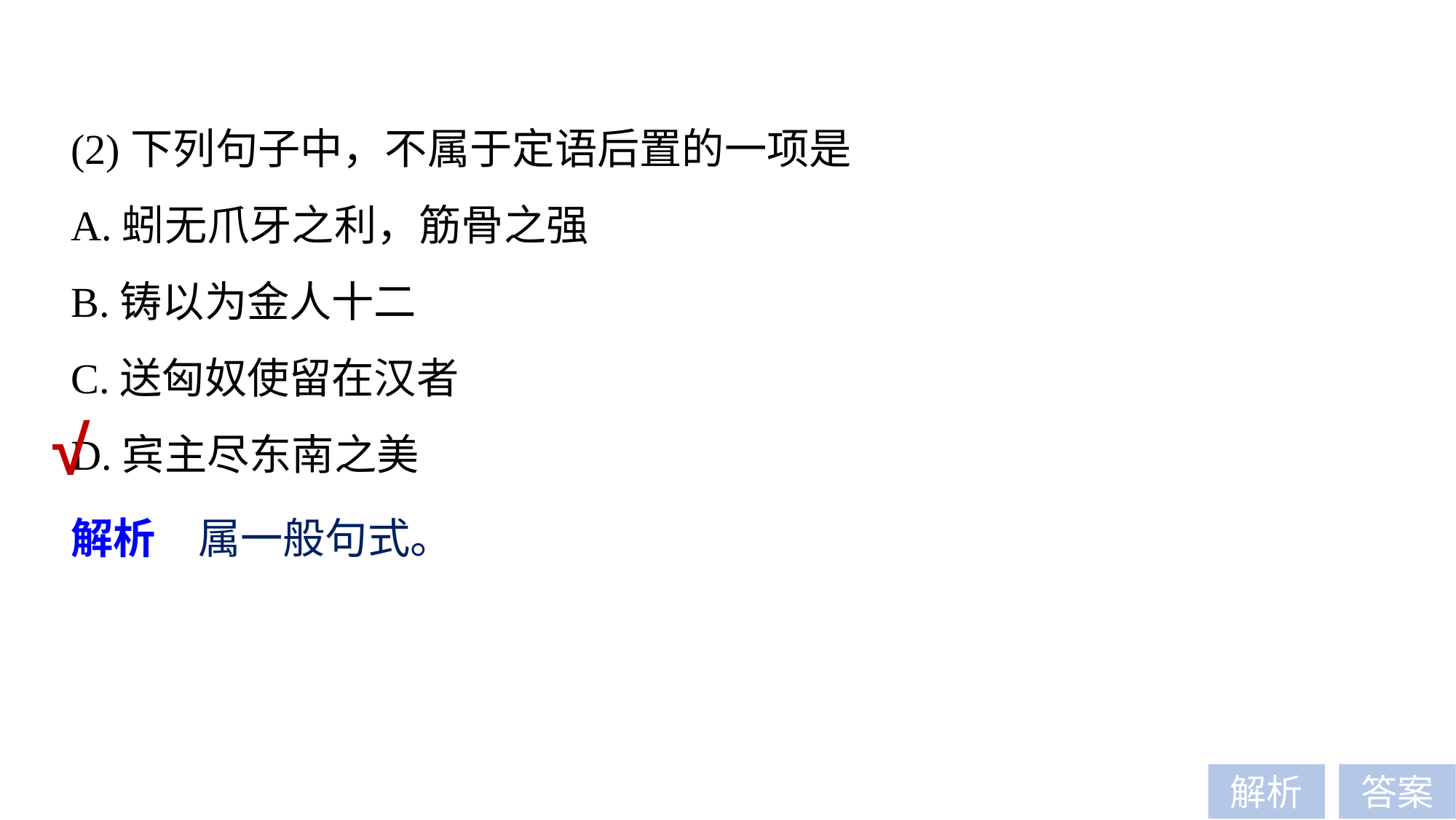

(2)下列句子中，不属于定语后置的一项是
A.蚓无爪牙之利，筋骨之强
B.铸以为金人十二
C.送匈奴使留在汉者
D.宾主尽东南之美
√
解析　属一般句式。
解析
答案